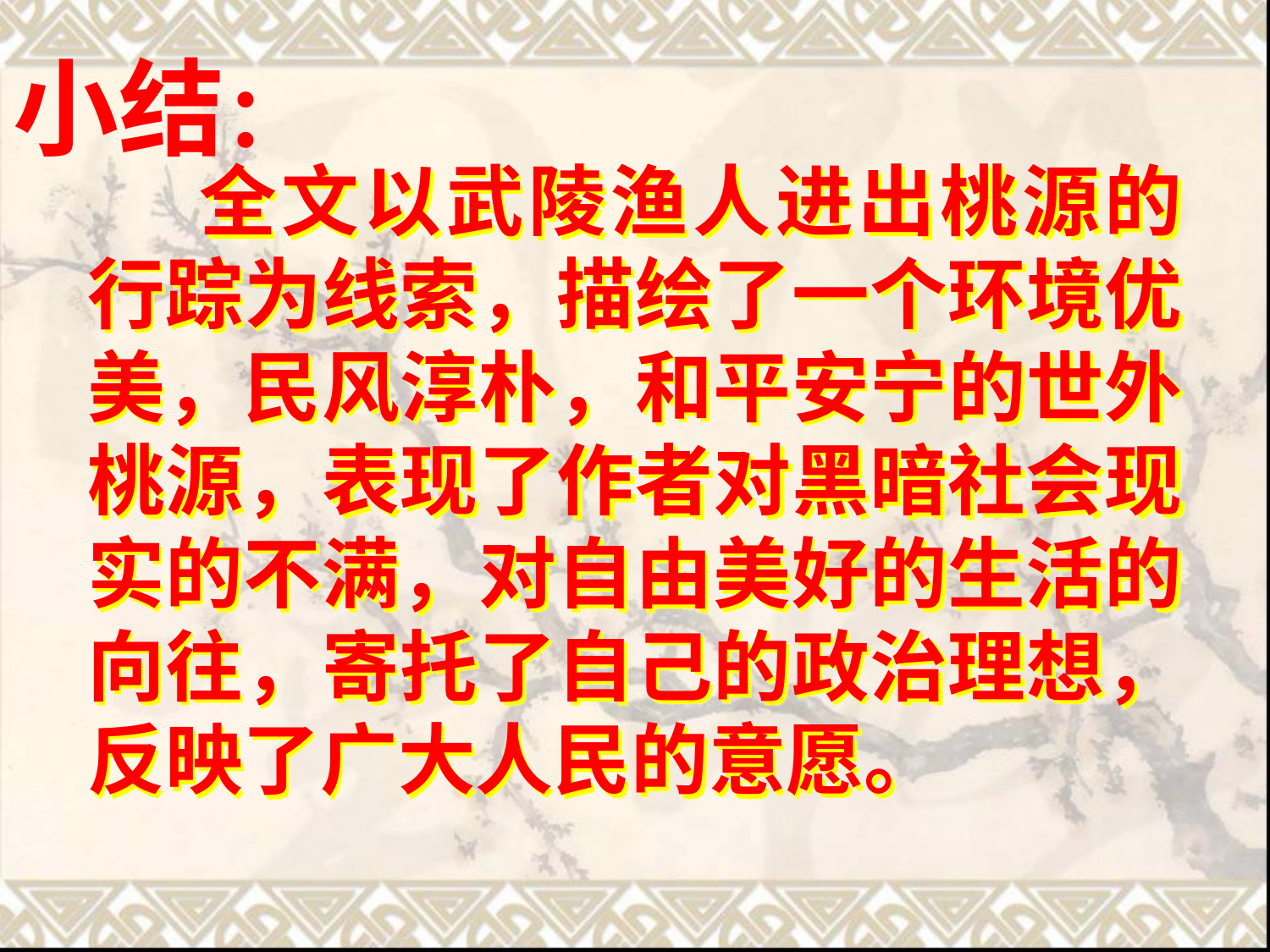

小结：
    全文以武陵渔人进出桃源的行踪为线索，描绘了一个环境优美，民风淳朴，和平安宁的世外桃源，表现了作者对黑暗社会现实的不满，对自由美好的生活的向往，寄托了自己的政治理想，反映了广大人民的意愿。